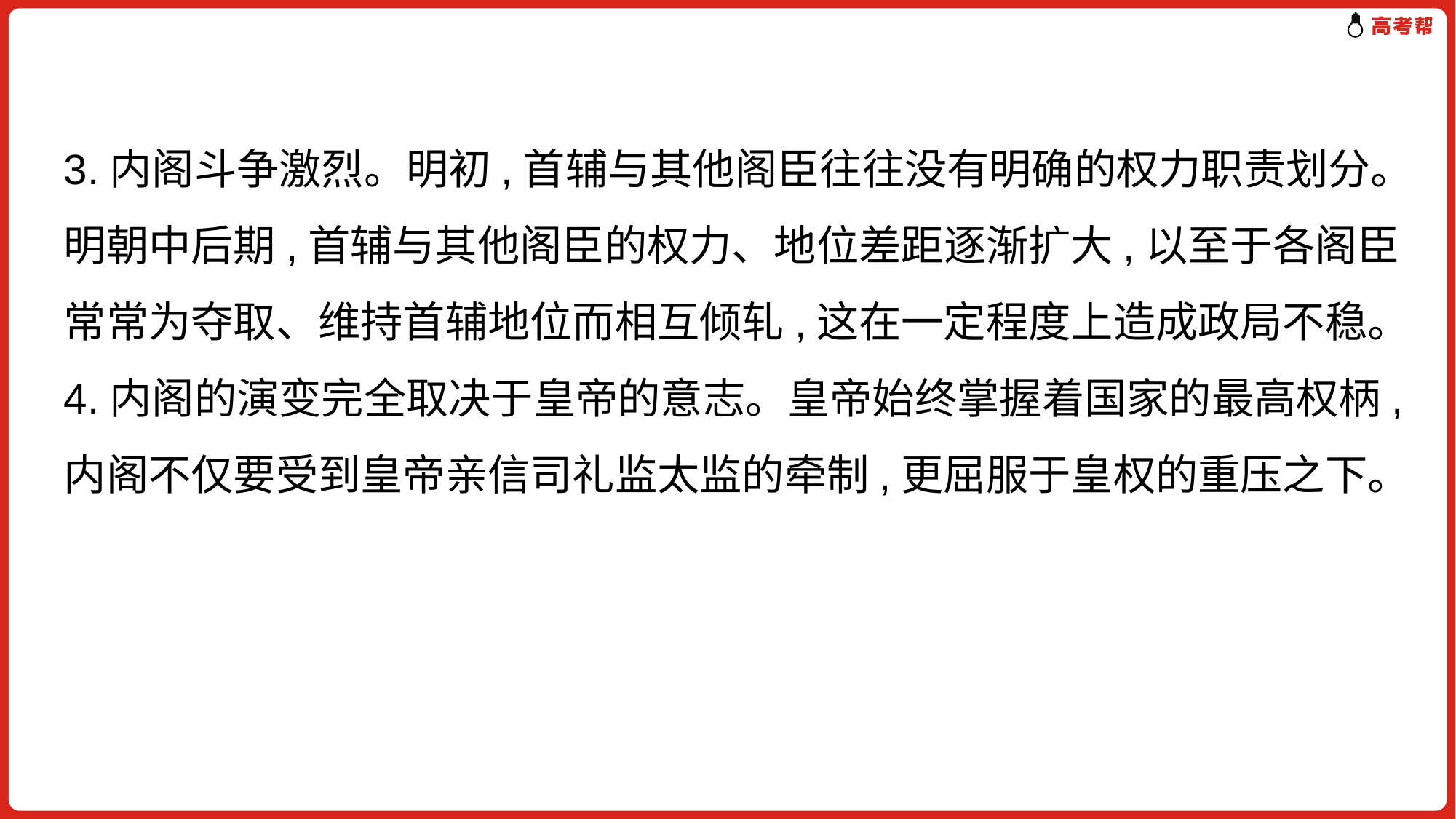

3.内阁斗争激烈。明初,首辅与其他阁臣往往没有明确的权力职责划分。
明朝中后期,首辅与其他阁臣的权力、地位差距逐渐扩大,以至于各阁臣
常常为夺取、维持首辅地位而相互倾轧,这在一定程度上造成政局不稳。
4.内阁的演变完全取决于皇帝的意志。皇帝始终掌握着国家的最高权柄,
内阁不仅要受到皇帝亲信司礼监太监的牵制,更屈服于皇权的重压之下。